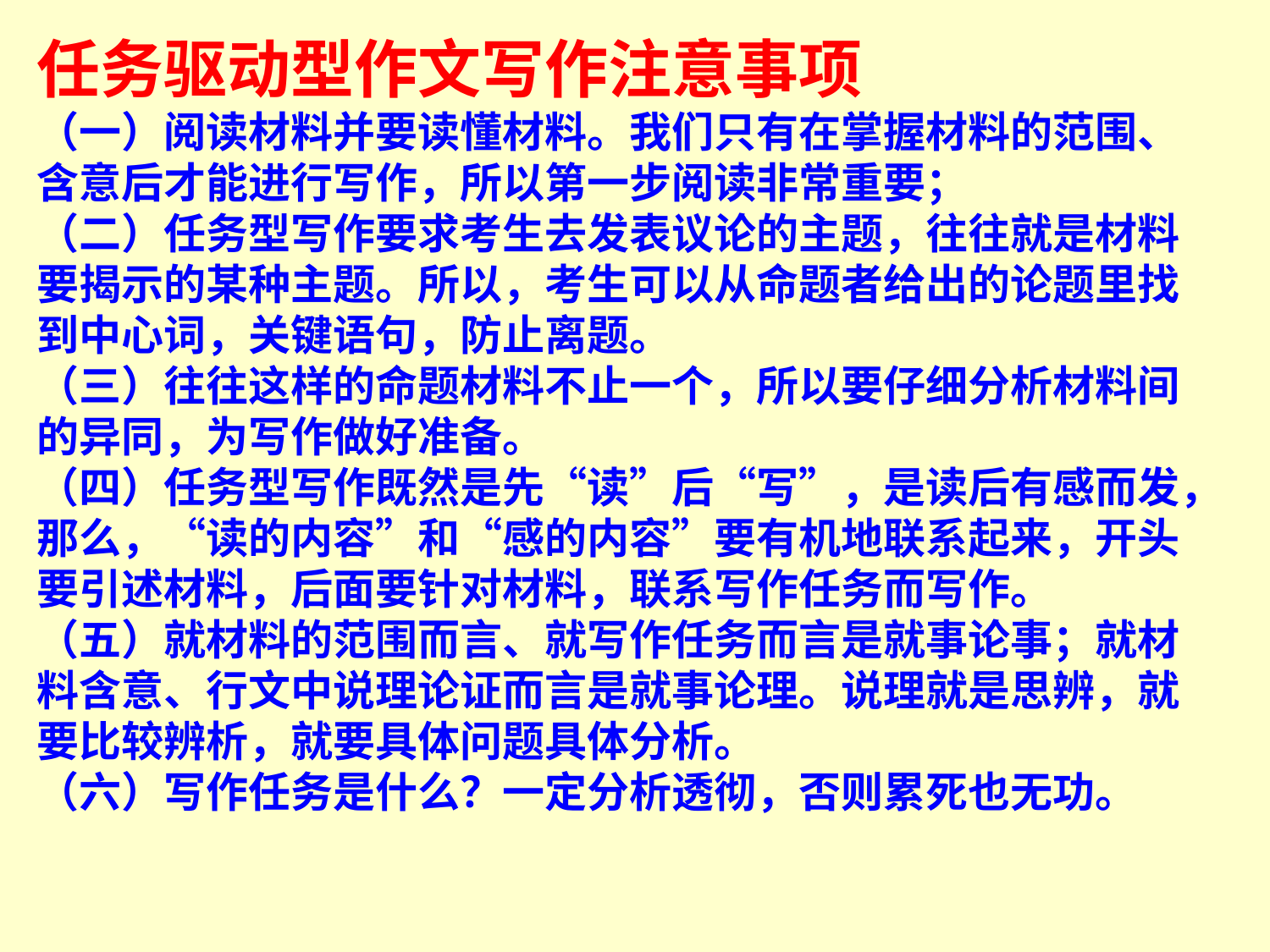

任务驱动型作文写作注意事项
（一）阅读材料并要读懂材料。我们只有在掌握材料的范围、含意后才能进行写作，所以第一步阅读非常重要；
（二）任务型写作要求考生去发表议论的主题，往往就是材料要揭示的某种主题。所以，考生可以从命题者给出的论题里找到中心词，关键语句，防止离题。
（三）往往这样的命题材料不止一个，所以要仔细分析材料间的异同，为写作做好准备。
（四）任务型写作既然是先“读”后“写”，是读后有感而发，那么，“读的内容”和“感的内容”要有机地联系起来，开头要引述材料，后面要针对材料，联系写作任务而写作。
（五）就材料的范围而言、就写作任务而言是就事论事；就材料含意、行文中说理论证而言是就事论理。说理就是思辨，就要比较辨析，就要具体问题具体分析。
（六）写作任务是什么？一定分析透彻，否则累死也无功。